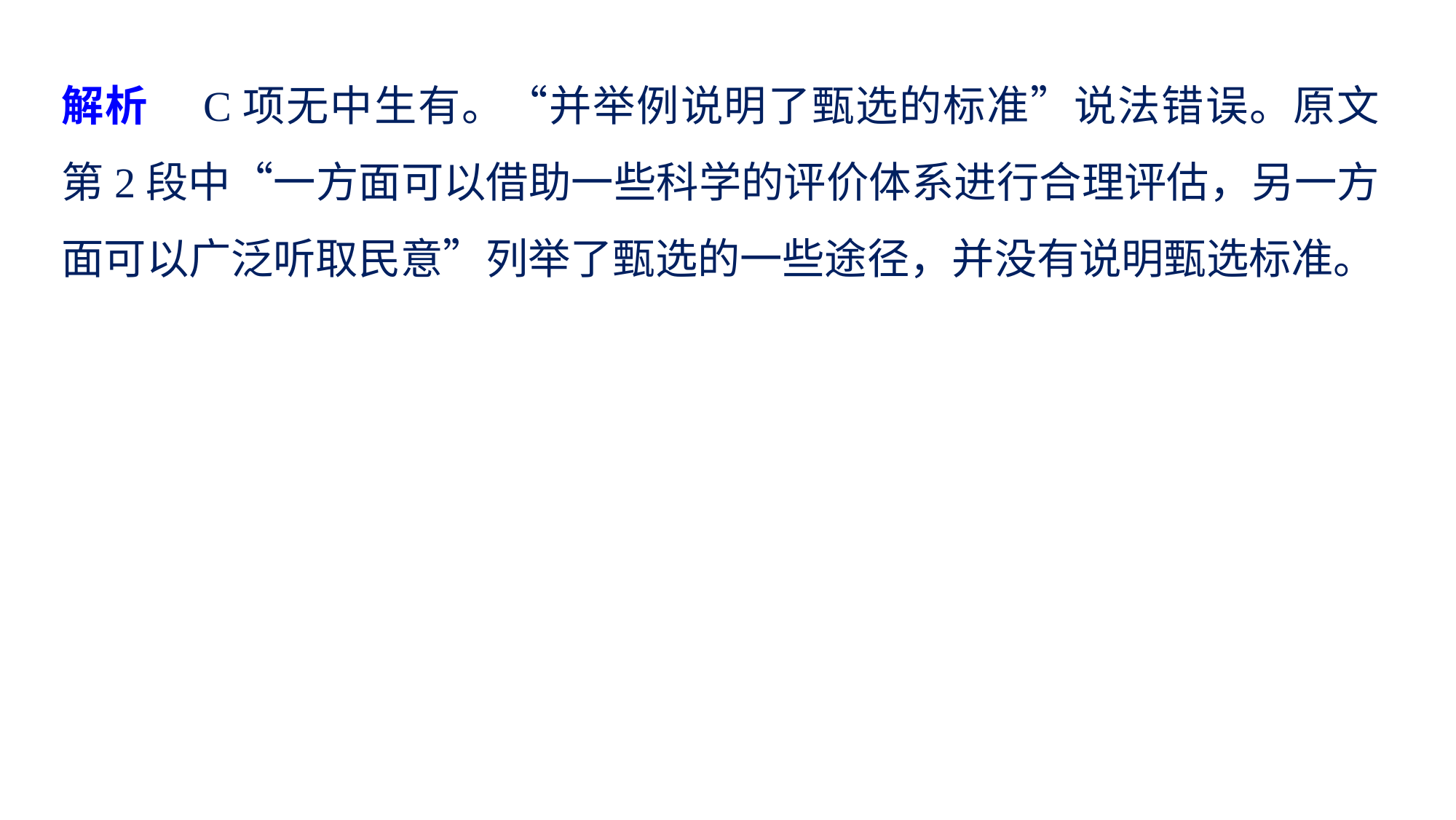

解析　C项无中生有。“并举例说明了甄选的标准”说法错误。原文第2段中“一方面可以借助一些科学的评价体系进行合理评估，另一方面可以广泛听取民意”列举了甄选的一些途径，并没有说明甄选标准。